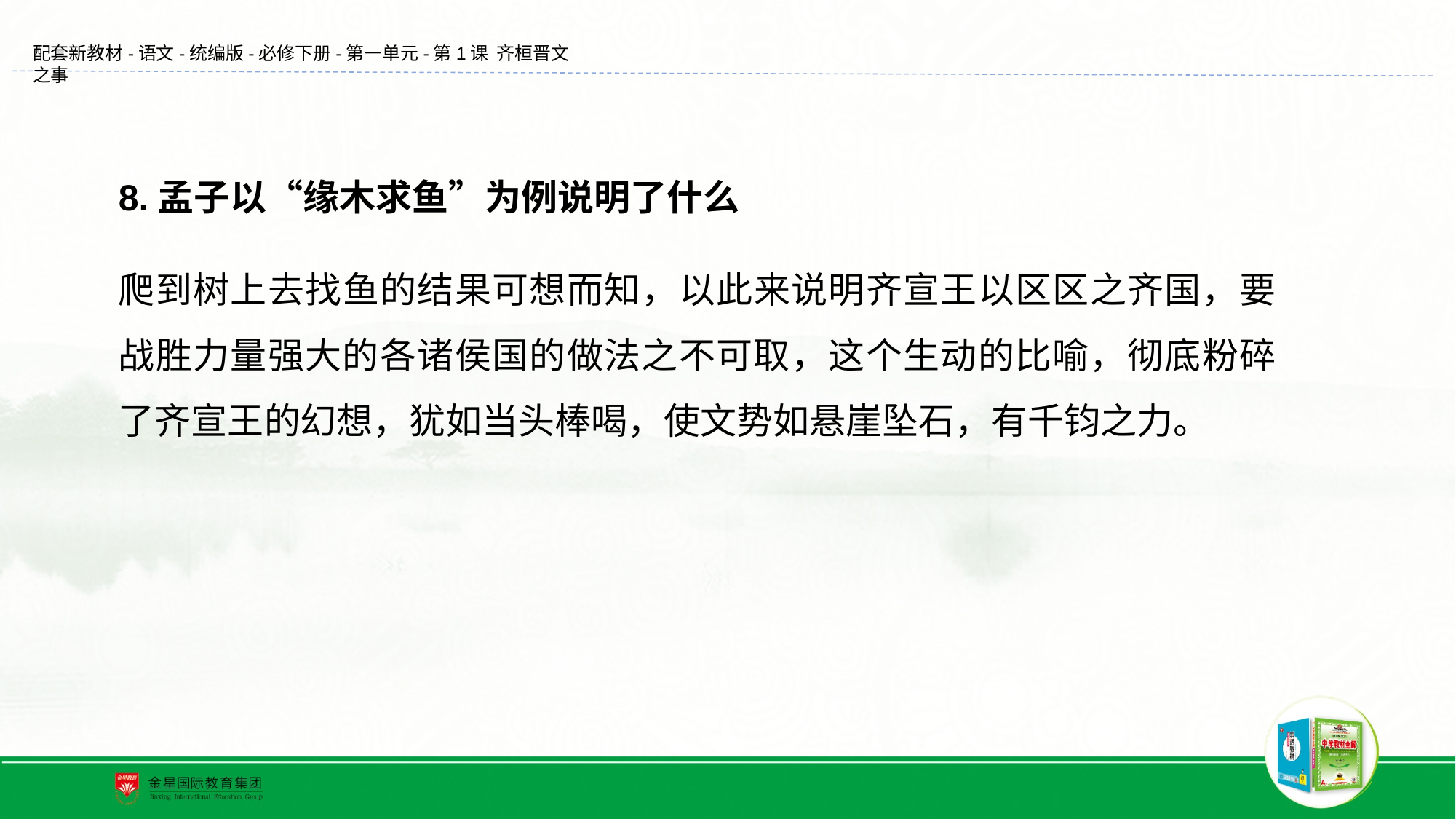

8.孟子以“缘木求鱼”为例说明了什么
爬到树上去找鱼的结果可想而知，以此来说明齐宣王以区区之齐国，要战胜力量强大的各诸侯国的做法之不可取，这个生动的比喻，彻底粉碎了齐宣王的幻想，犹如当头棒喝，使文势如悬崖坠石，有千钧之力。